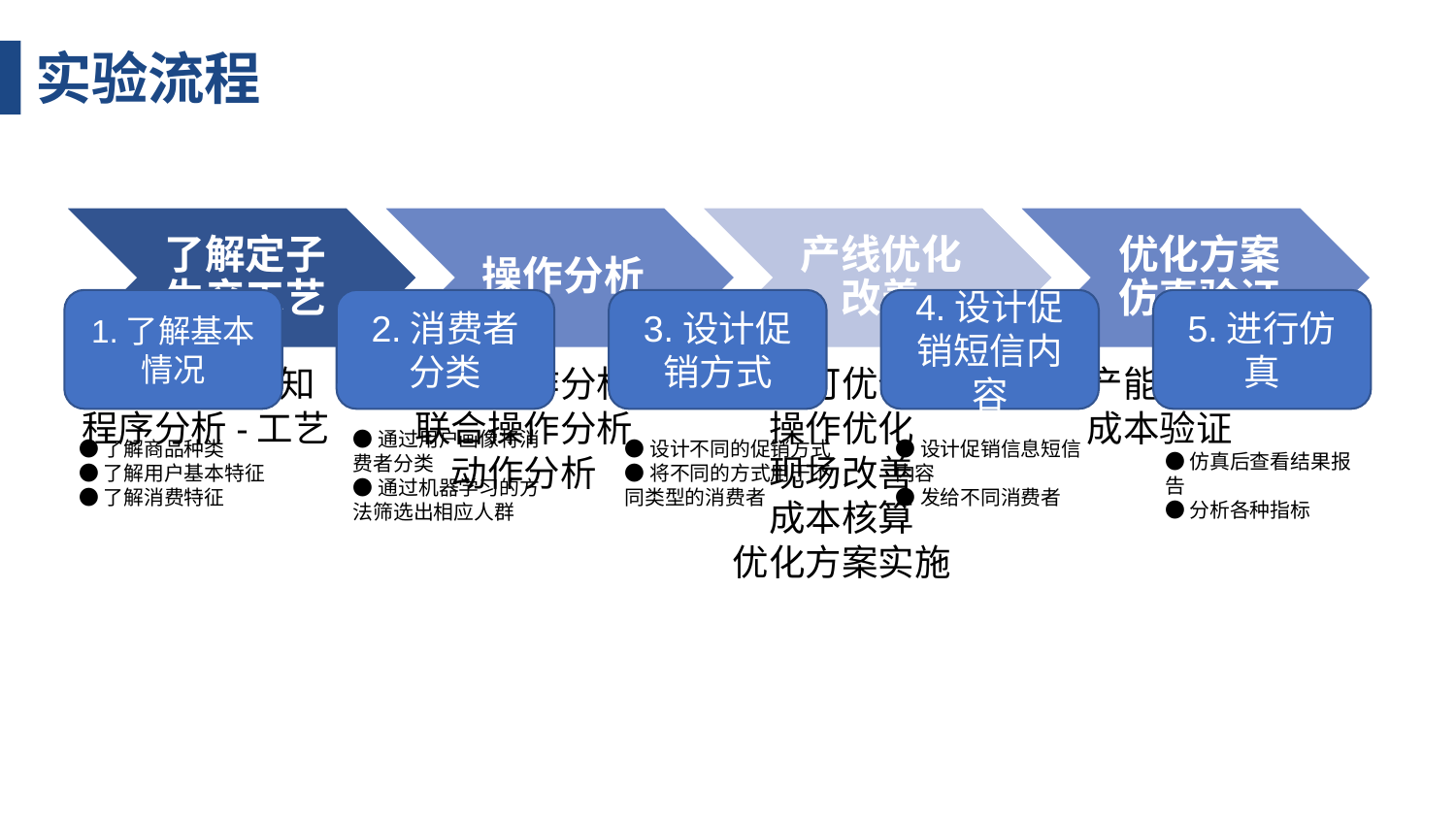

实验流程

了解定子生产工艺
电机定子认知
程序分析-工艺
操作分析
人机操作分析
联合操作分析
动作分析
产线优化改善
分析可优化点
操作优化
现场改善
成本核算
优化方案实施
优化方案仿真验证
产能验证
成本验证
1.了解基本情况
2.消费者分类
3.设计促销方式
4.设计促销短信内容
5.进行仿真
●通过用户画像将消费者分类
●通过机器学习的方法筛选出相应人群
●了解商品种类
●了解用户基本特征
●了解消费特征
●设计不同的促销方式
●将不同的方式用于不同类型的消费者
●设计促销信息短信内容
●发给不同消费者
●仿真后查看结果报告
●分析各种指标